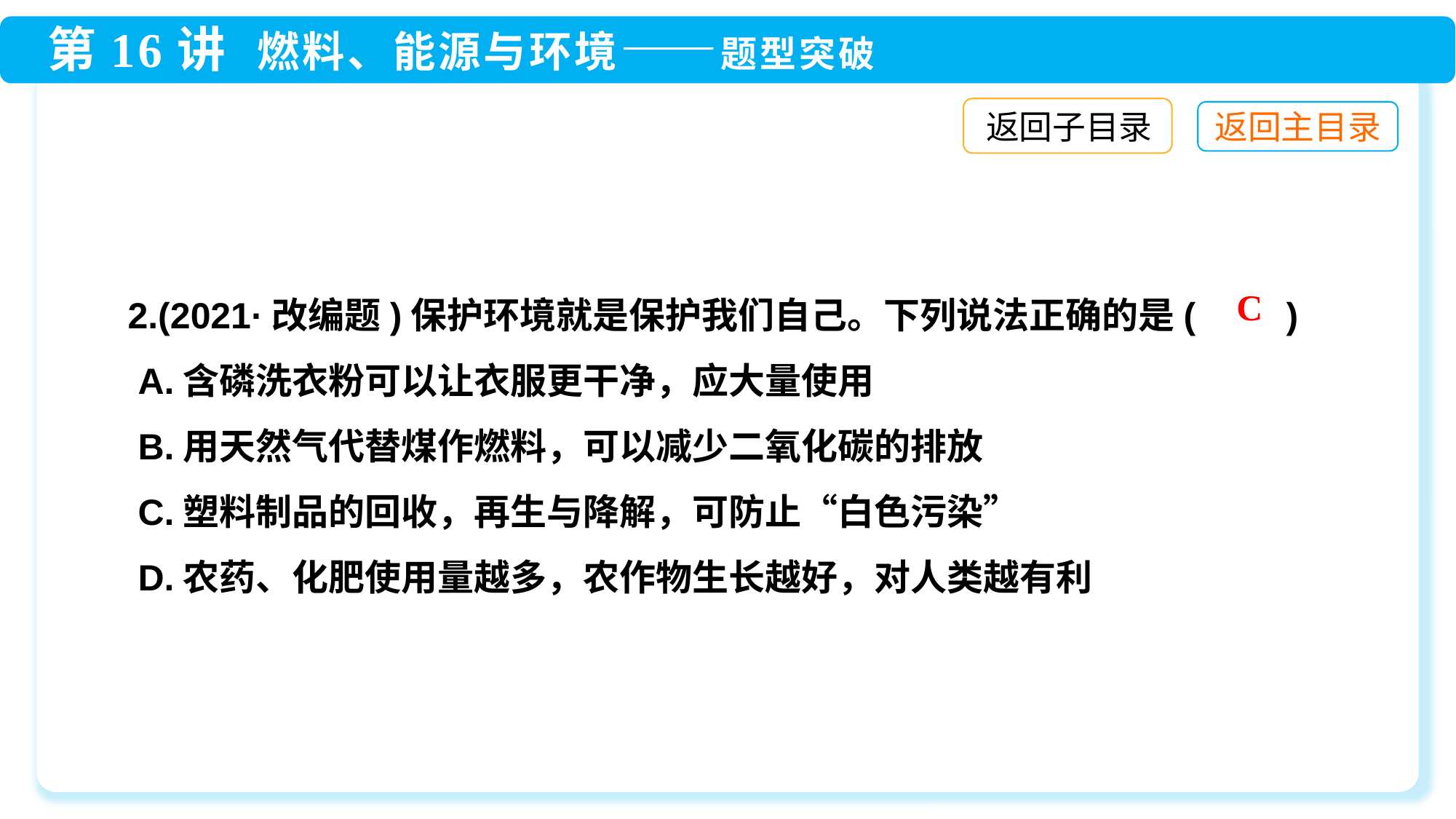

返回子目录
2.(2021·改编题)保护环境就是保护我们自己。下列说法正确的是(　　)
 A.含磷洗衣粉可以让衣服更干净，应大量使用
 B.用天然气代替煤作燃料，可以减少二氧化碳的排放
 C.塑料制品的回收，再生与降解，可防止“白色污染”
 D.农药、化肥使用量越多，农作物生长越好，对人类越有利
C